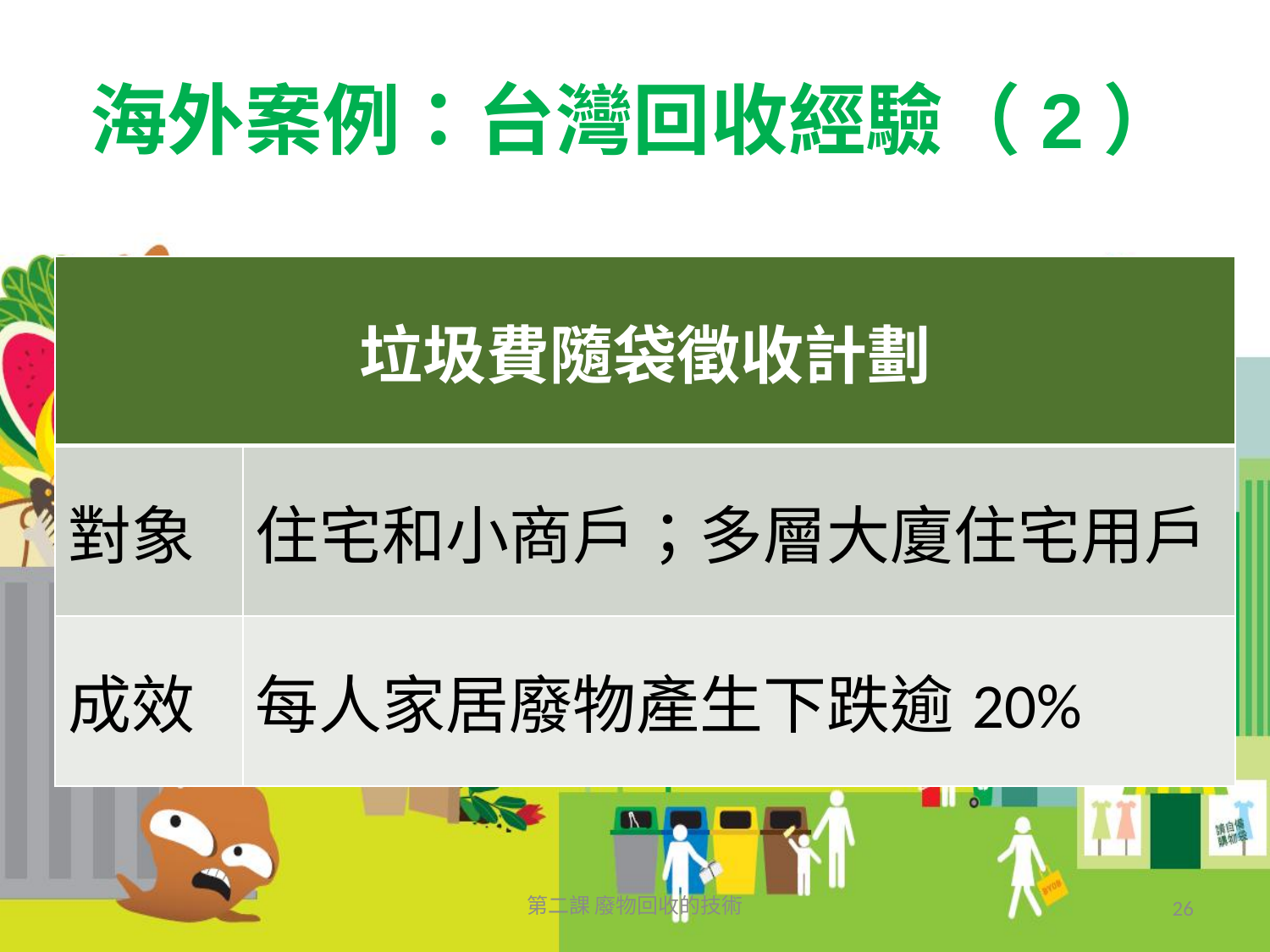

# 海外案例：台灣回收經驗（2）

| 垃圾費隨袋徵收計劃 |  |
| --- | --- |
| 對象 | 住宅和小商戶；多層大廈住宅用戶 |
| 成效 | 每人家居廢物產生下跌逾20% |
第二課 廢物回收的技術
26